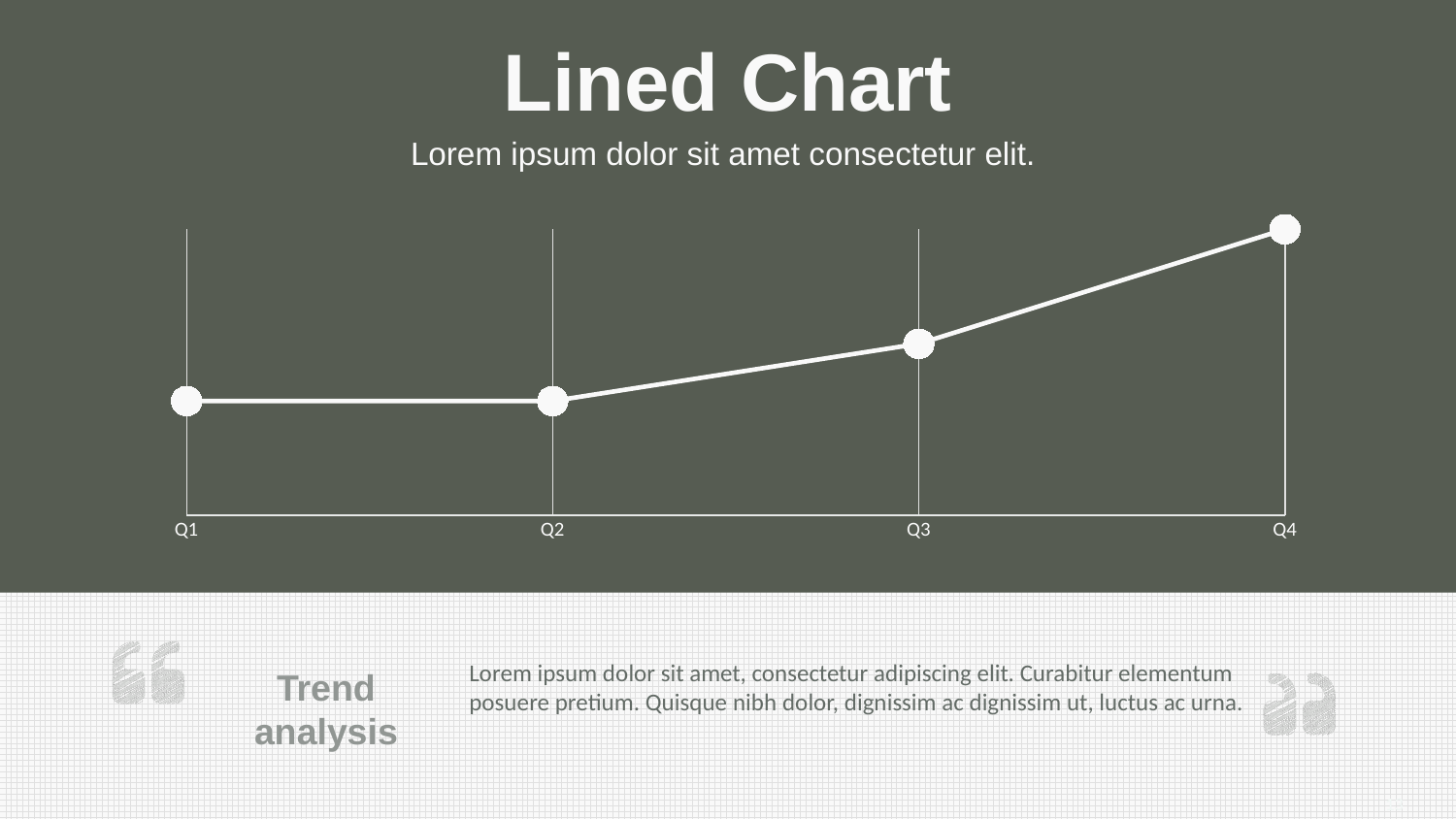

Lined Chart
Lorem ipsum dolor sit amet consectetur elit.

### Chart

| Category | 系列 3 |
|---|---|
| Q1 | 2.0 |
| Q2 | 2.0 |
| Q3 | 3.0 |
| Q4 | 5.0 |
Lorem ipsum dolor sit amet, consectetur adipiscing elit. Curabitur elementum posuere pretium. Quisque nibh dolor, dignissim ac dignissim ut, luctus ac urna.
Trend analysis